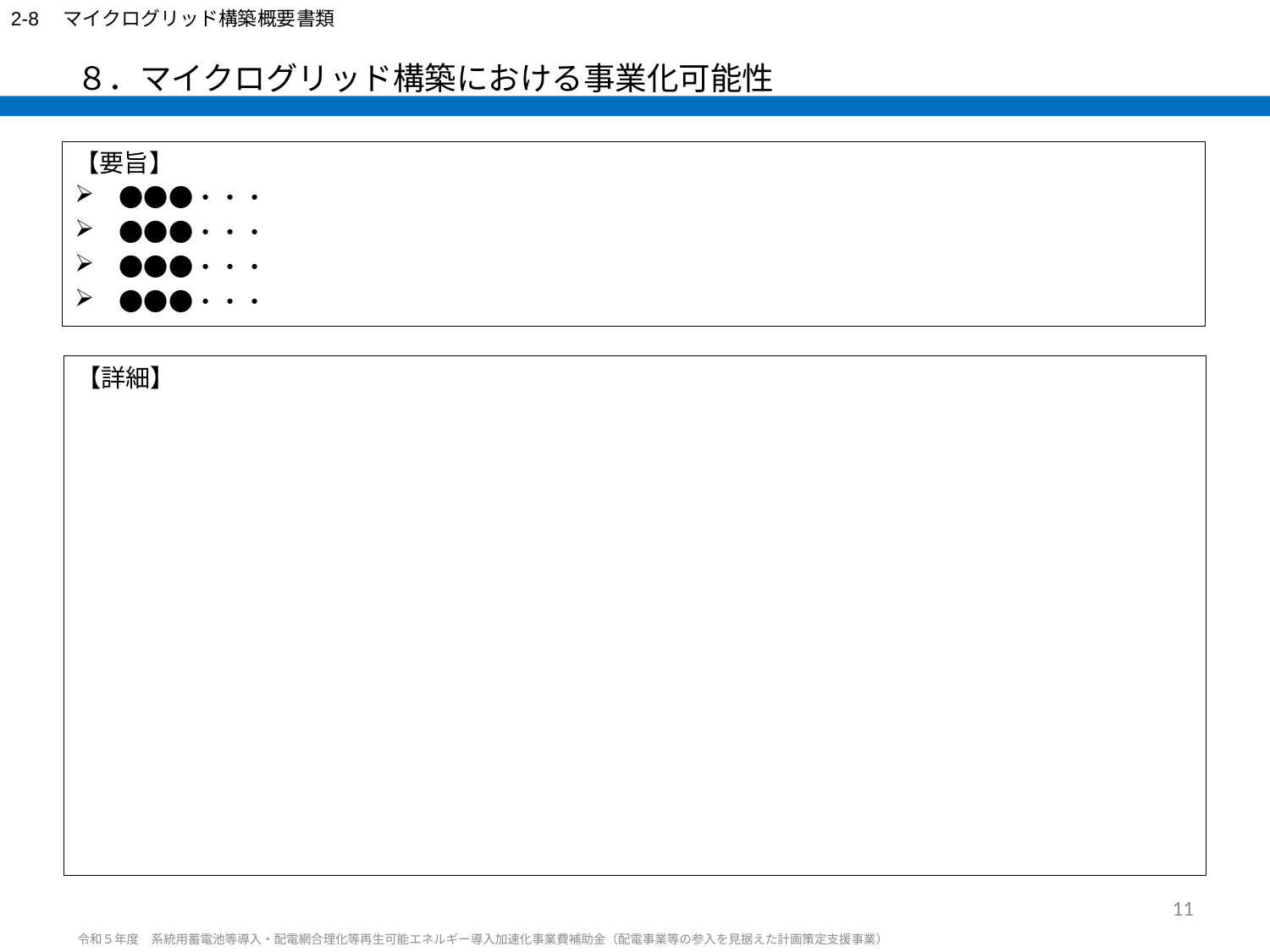

2-8　マイクログリッド構築概要書類
# ８．マイクログリッド構築における事業化可能性

【要旨】
　●●●・・・
　●●●・・・
　●●●・・・
　●●●・・・
【詳細】
11